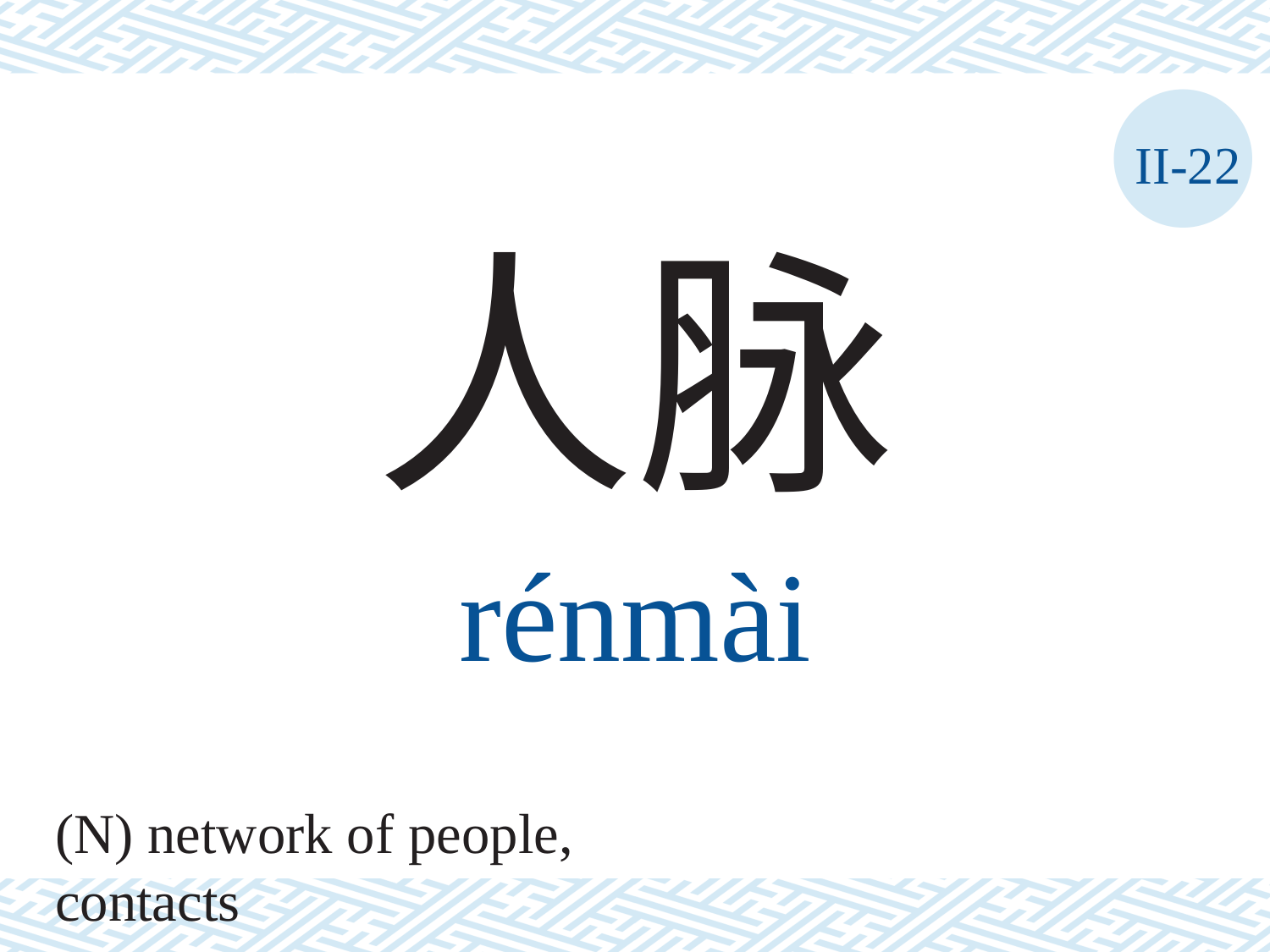

II-22
人脉
rénmài
(N) network of people, contacts